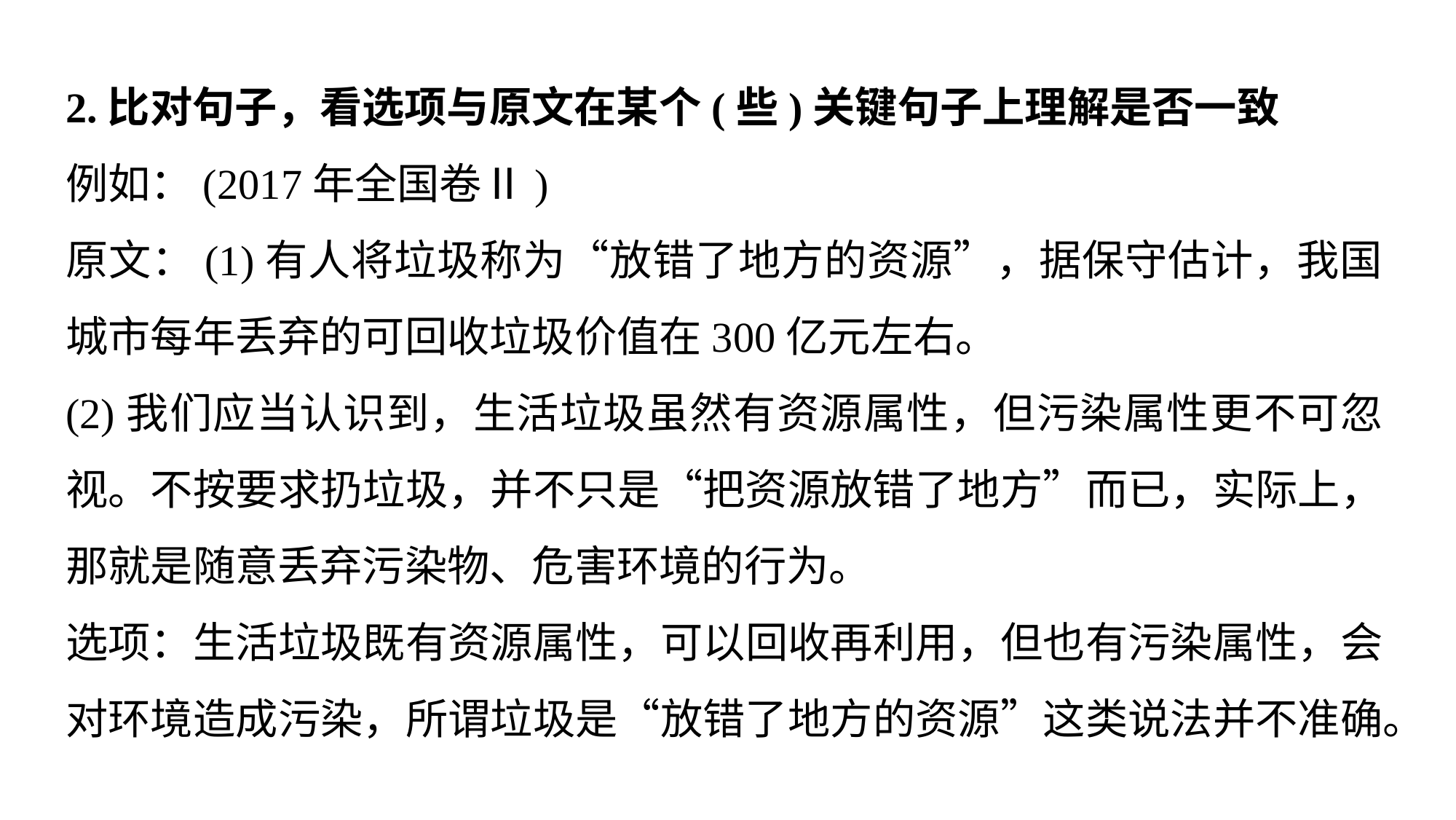

2.比对句子，看选项与原文在某个(些)关键句子上理解是否一致
例如：(2017年全国卷Ⅱ)
原文：(1)有人将垃圾称为“放错了地方的资源”，据保守估计，我国城市每年丢弃的可回收垃圾价值在300亿元左右。
(2)我们应当认识到，生活垃圾虽然有资源属性，但污染属性更不可忽视。不按要求扔垃圾，并不只是“把资源放错了地方”而已，实际上，那就是随意丢弃污染物、危害环境的行为。
选项：生活垃圾既有资源属性，可以回收再利用，但也有污染属性，会对环境造成污染，所谓垃圾是“放错了地方的资源”这类说法并不准确。